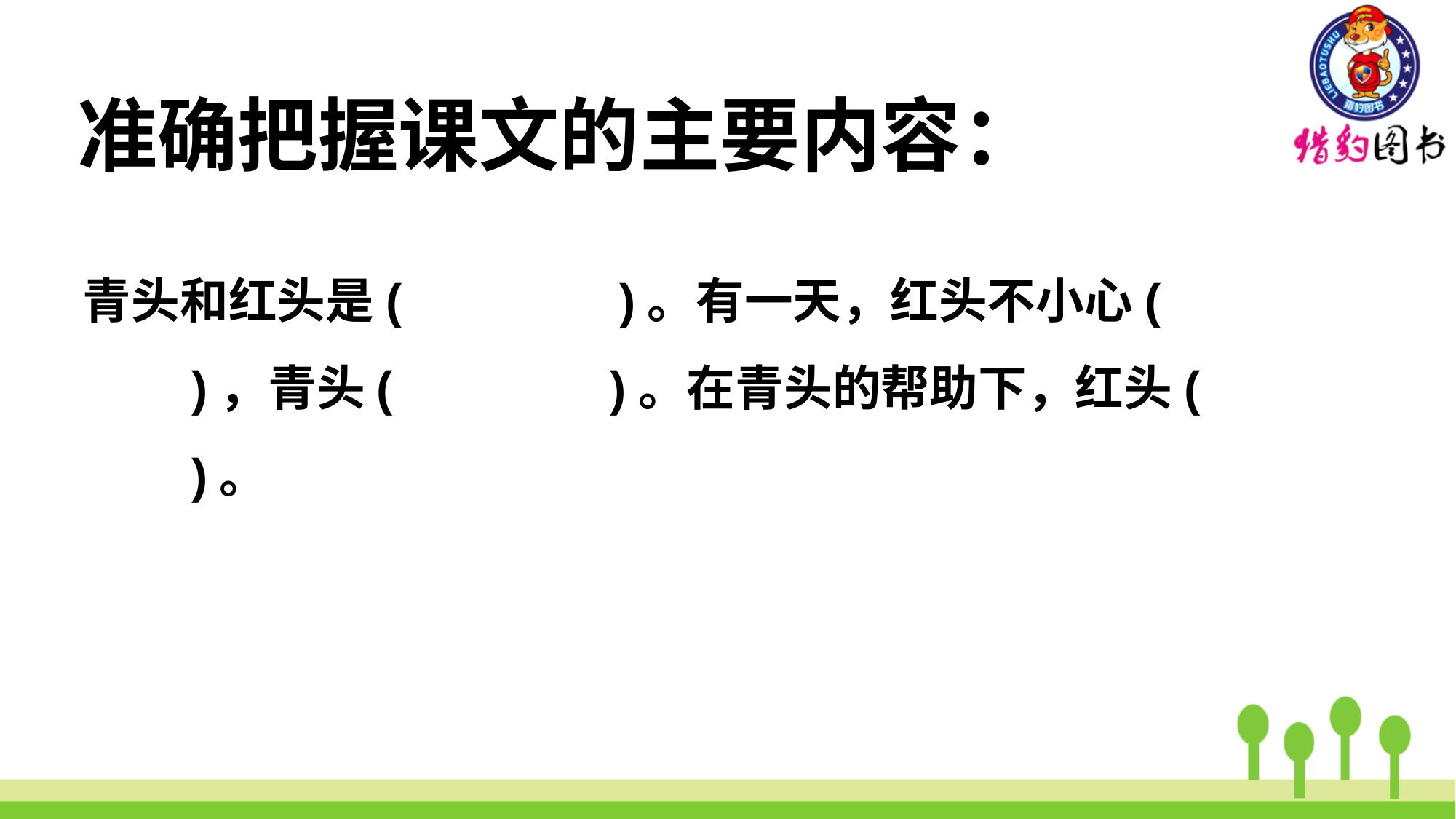

# 准确把握课文的主要内容：
青头和红头是(　　　　)。有一天，红头不小心(　　　　)，青头(　　　　)。在青头的帮助下，红头(　　　　)。